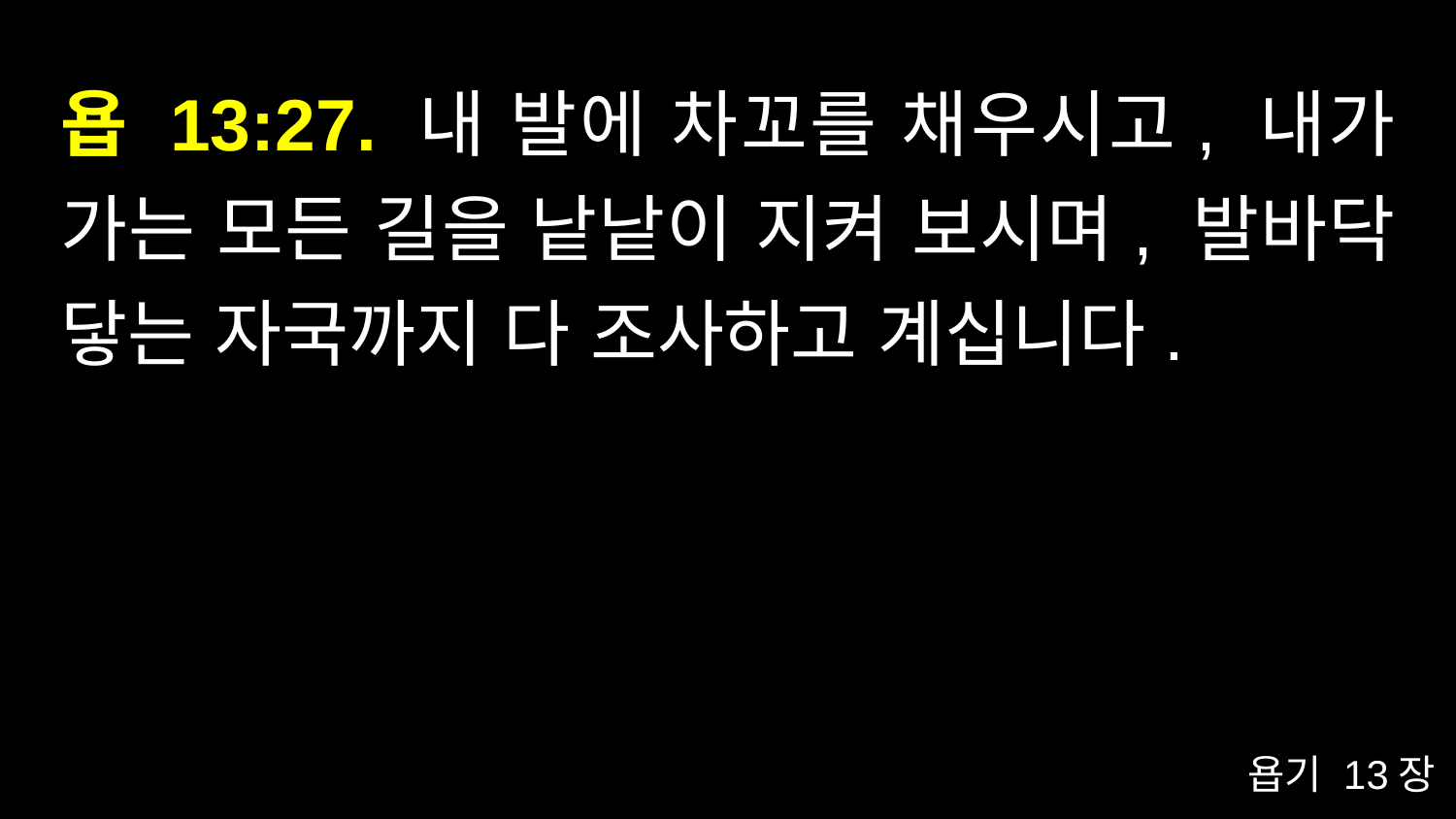

# 욥 13:27. 내 발에 차꼬를 채우시고, 내가 가는 모든 길을 낱낱이 지켜 보시며, 발바닥 닿는 자국까지 다 조사하고 계십니다.
욥기 13장